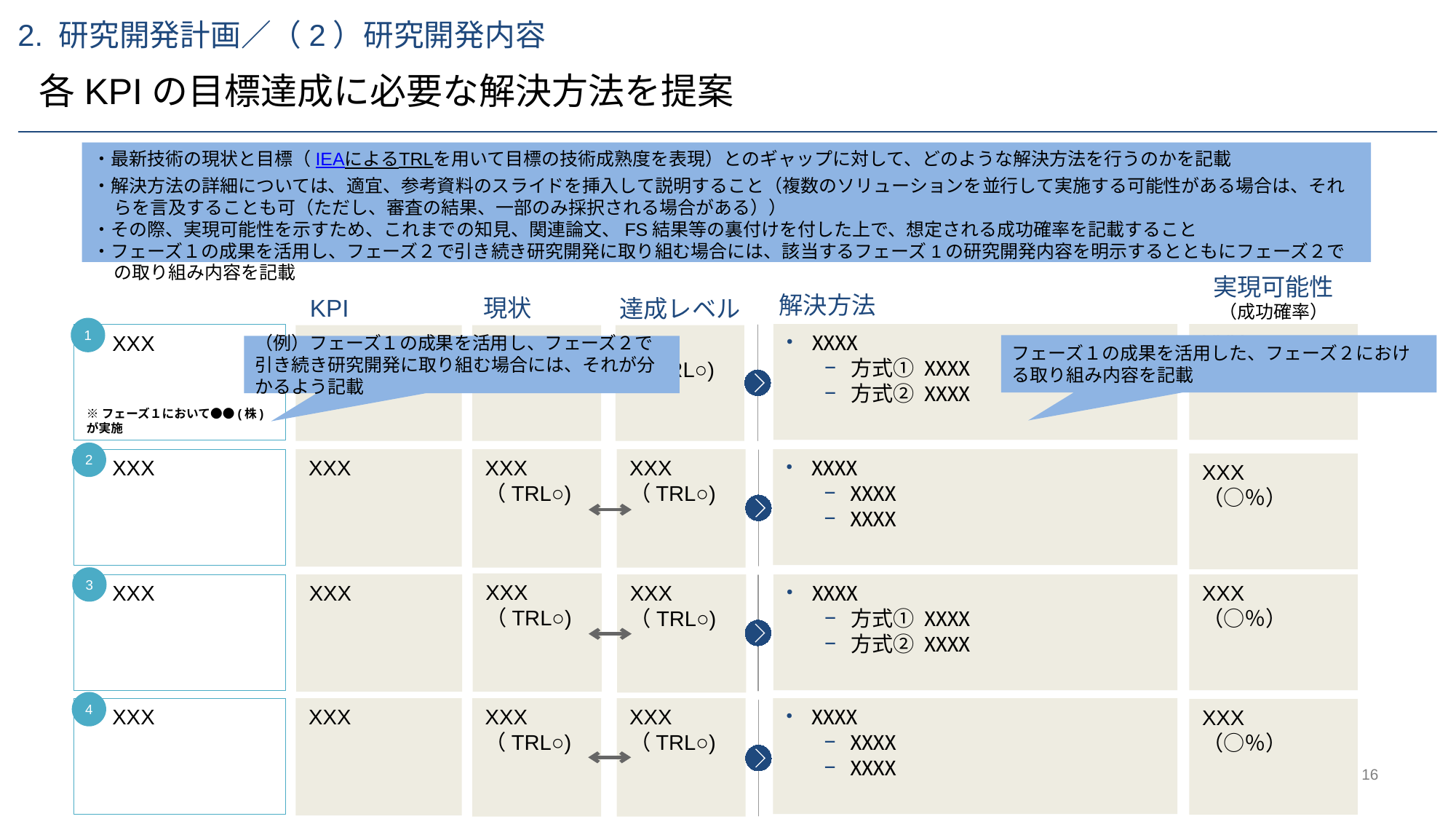

2. 研究開発計画／（2）研究開発内容
各KPIの目標達成に必要な解決方法を提案
・最新技術の現状と目標（IEAによるTRLを用いて目標の技術成熟度を表現）とのギャップに対して、どのような解決方法を行うのかを記載
・解決方法の詳細については、適宜、参考資料のスライドを挿入して説明すること（複数のソリューションを並行して実施する可能性がある場合は、それらを言及することも可（ただし、審査の結果、一部のみ採択される場合がある））
・その際、実現可能性を示すため、これまでの知見、関連論文、FS結果等の裏付けを付した上で、想定される成功確率を記載すること
・フェーズ１の成果を活用し、フェーズ２で引き続き研究開発に取り組む場合には、該当するフェーズ1の研究開発内容を明示するとともにフェーズ２での取り組み内容を記載

実現可能性
（成功確率）
解決方法
KPI
現状
達成レベル
1
XXXX
方式① XXXX
方式② XXXX

XXX
（○％）
XXX

※フェーズ１において●●(株)が実施

XXX
XXX
（TRL○)
XXX
（TRL○)

フェーズ１の成果を活用した、フェーズ２における取り組み内容を記載
（例）フェーズ１の成果を活用し、フェーズ２で引き続き研究開発に取り組む場合には、それが分かるよう記載
2
XXX
XXX
XXX
（TRL○)
XXX
（TRL○)

XXXX
XXXX
XXXX

XXX
（○％）

3
XXX
（TRL○)
XXX
XXX
XXX
（TRL○)

XXXX
方式① XXXX
方式② XXXX

XXX
（○％）

4
XXX
XXX
XXX
（TRL○)
XXX
（TRL○)

XXXX
XXXX
XXXX

XXX
（○％）